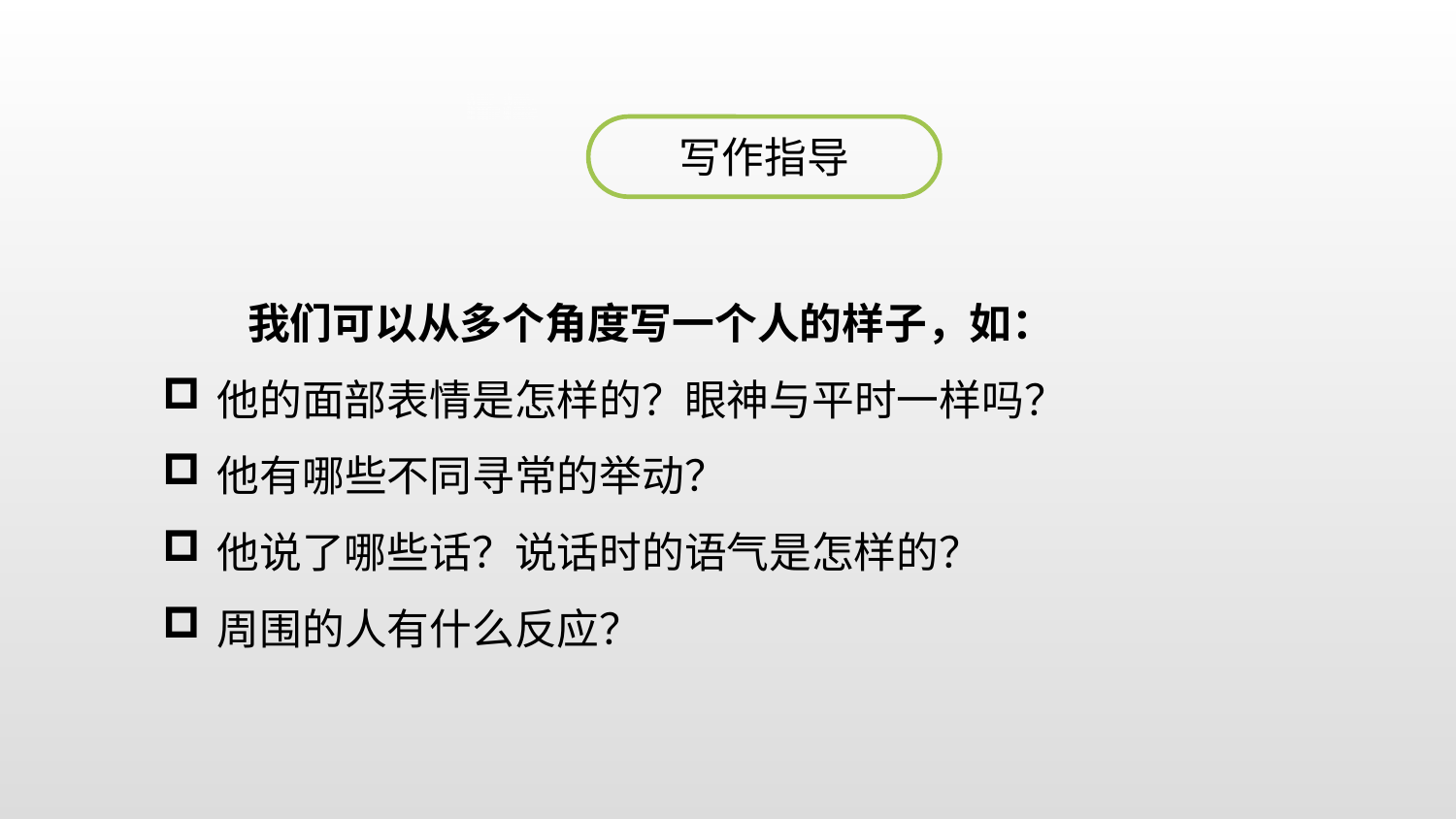

写作指导
我们可以从多个角度写一个人的样子，如：
他的面部表情是怎样的？眼神与平时一样吗？
他有哪些不同寻常的举动？
他说了哪些话？说话时的语气是怎样的？
周围的人有什么反应？